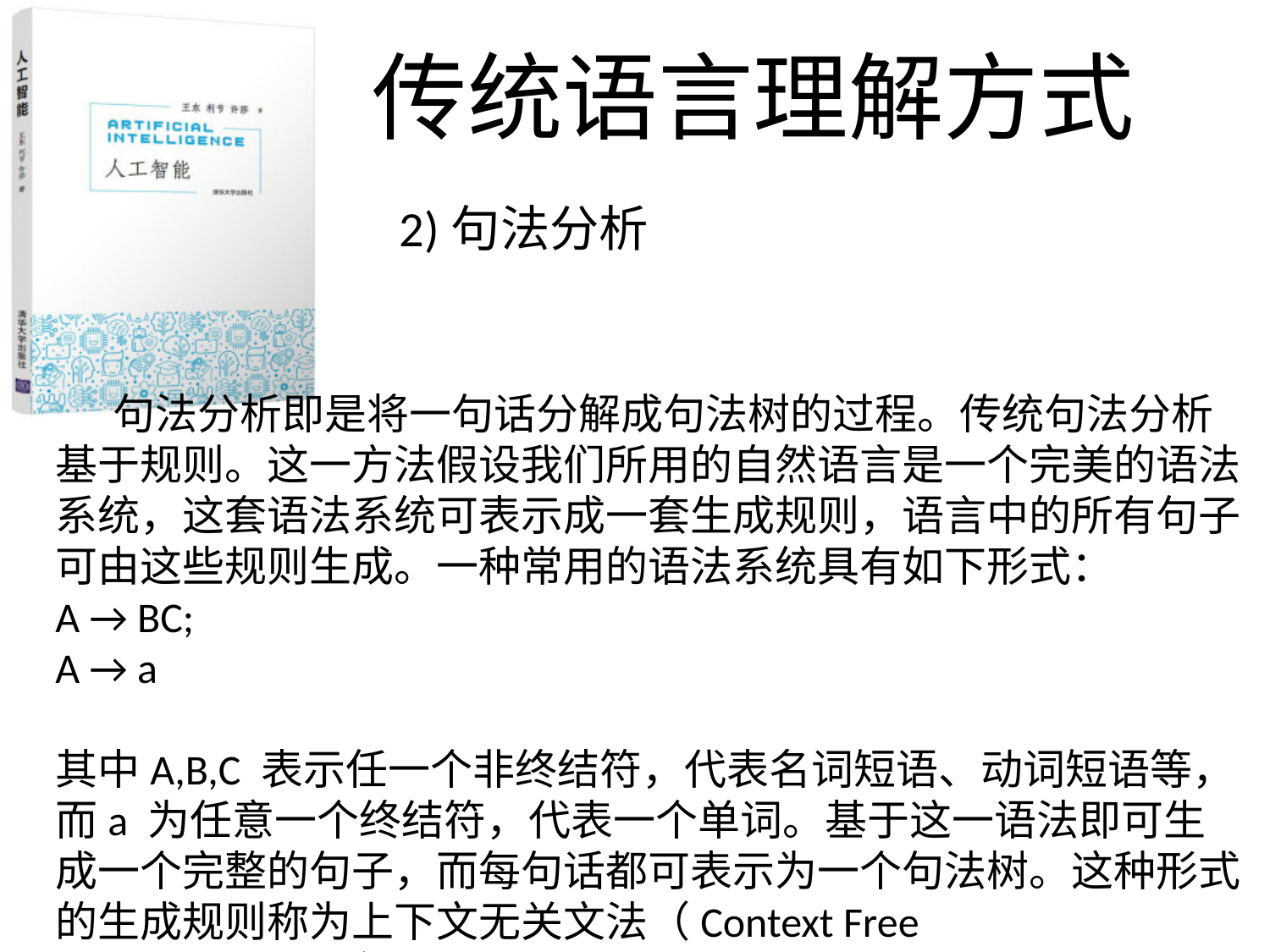

传统语言理解方式
2)句法分析
     句法分析即是将一句话分解成句法树的过程。传统句法分析基于规则。这一方法假设我们所用的自然语言是一个完美的语法系统，这套语法系统可表示成一套生成规则，语言中的所有句子可由这些规则生成。一种常用的语法系统具有如下形式：
A → BC;
A → a

其中A,B,C 表示任一个非终结符，代表名词短语、动词短语等，而a 为任意一个终结符，代表一个单词。基于这一语法即可生成一个完整的句子，而每句话都可表示为一个句法树。这种形式的生成规则称为上下文无关文法（Context Free Grammar，CFG）。